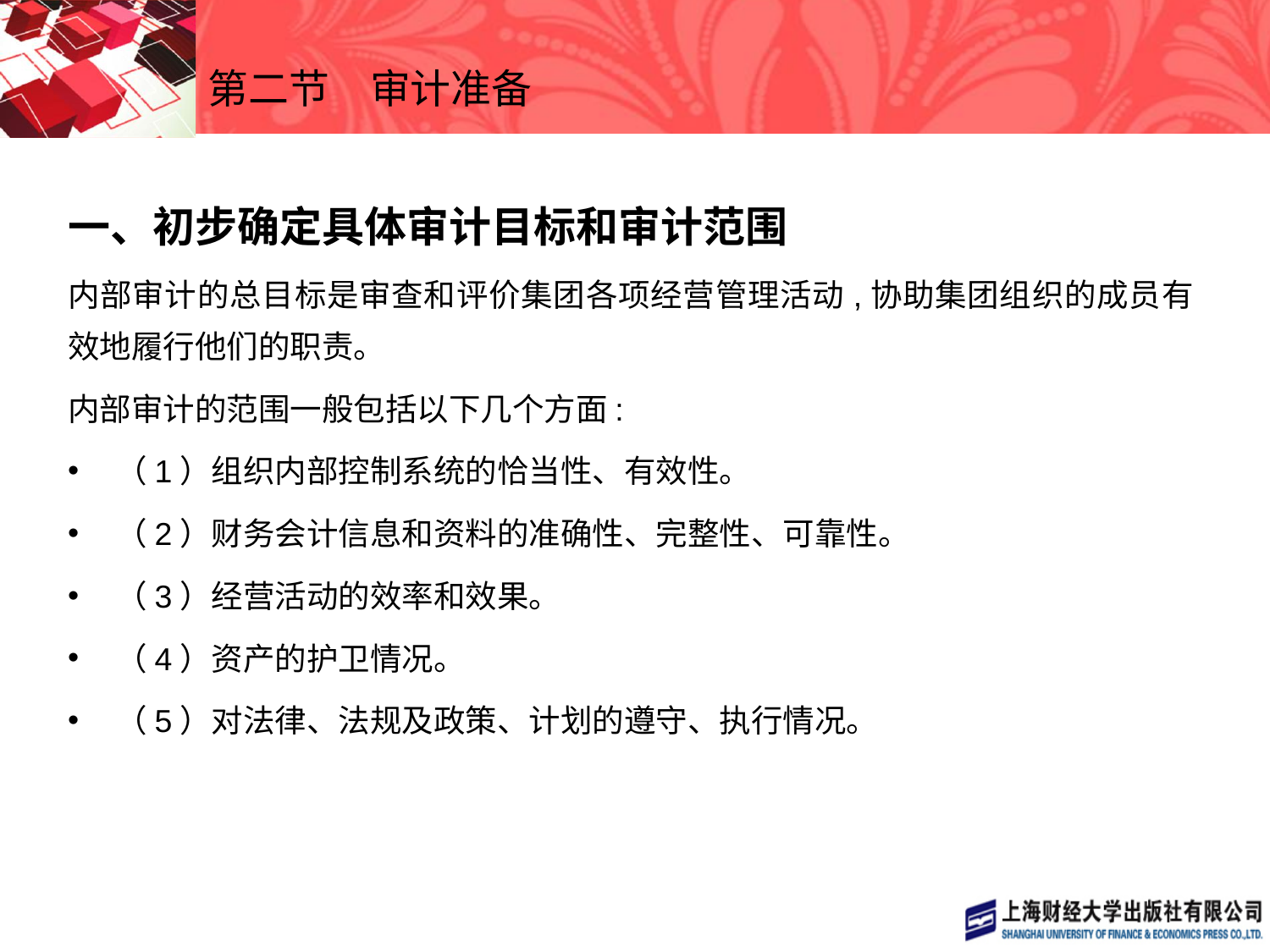

# 第二节　审计准备
一、初步确定具体审计目标和审计范围
内部审计的总目标是审查和评价集团各项经营管理活动,协助集团组织的成员有效地履行他们的职责。
内部审计的范围一般包括以下几个方面:
（1）组织内部控制系统的恰当性、有效性。
（2）财务会计信息和资料的准确性、完整性、可靠性。
（3）经营活动的效率和效果。
（4）资产的护卫情况。
（5）对法律、法规及政策、计划的遵守、执行情况。